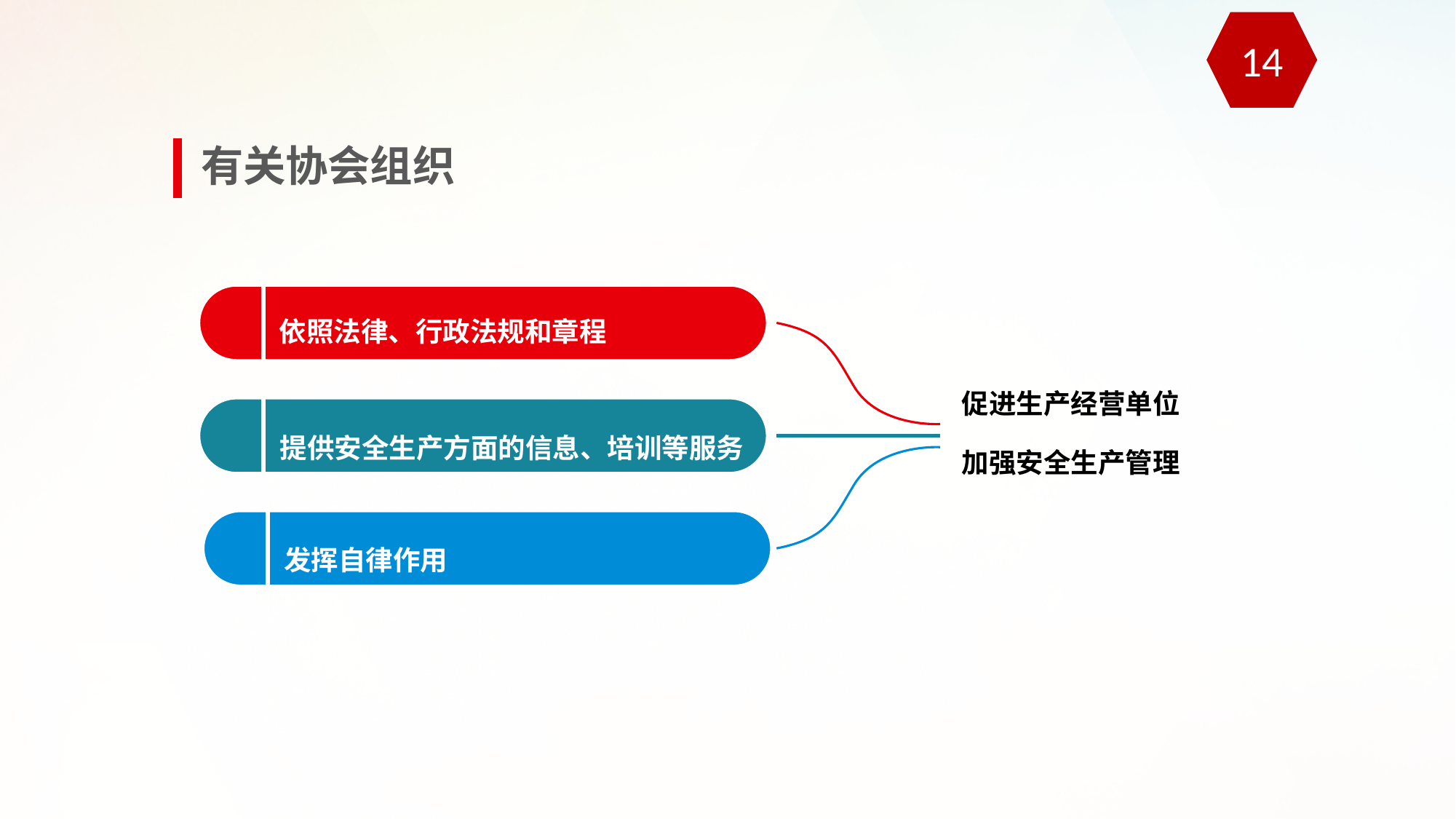

14
有关协会组织

依照法律、行政法规和章程

促进生产经营单位
加强安全生产管理

提供安全生产方面的信息、培训等服务

发挥自律作用